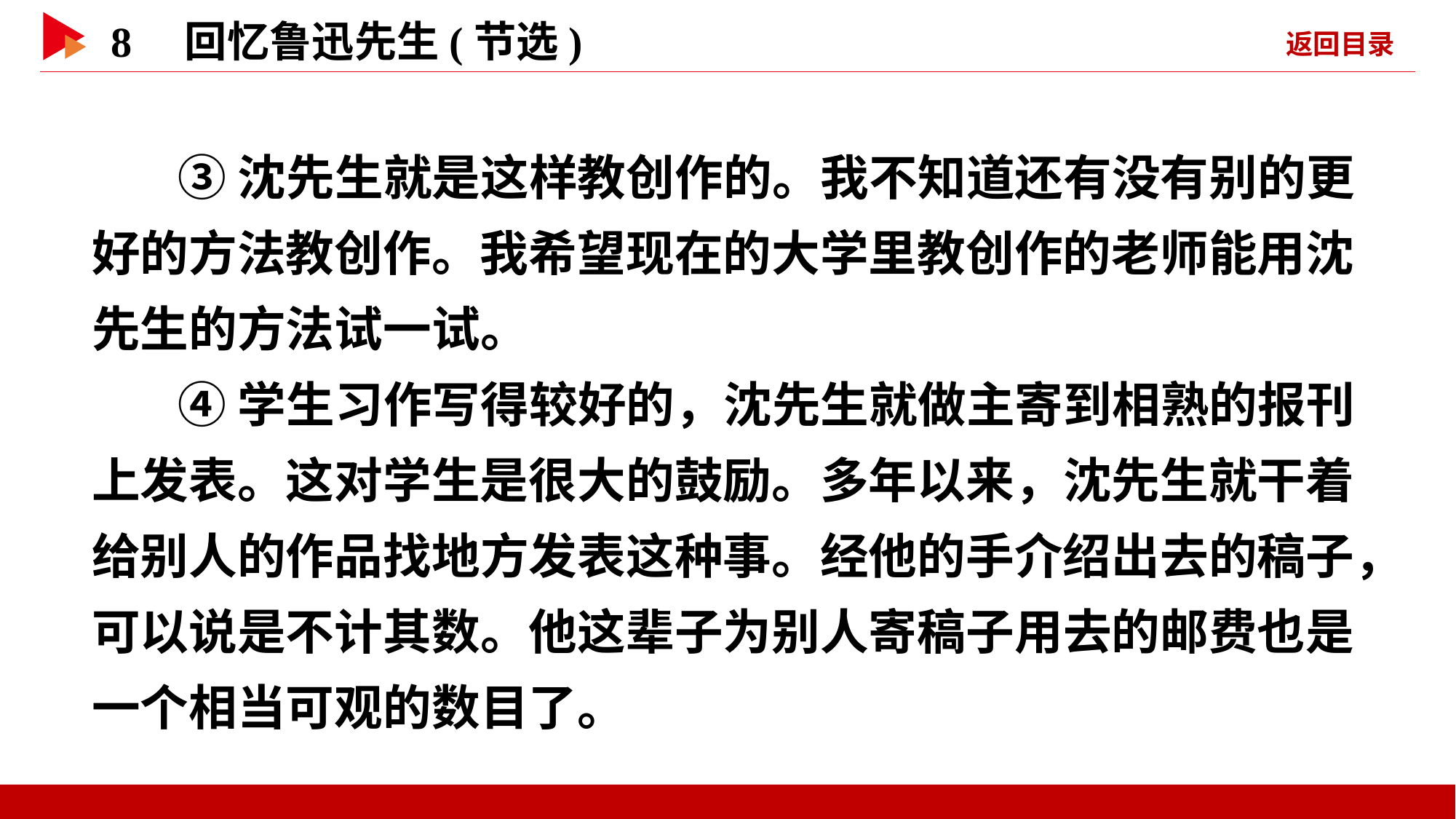

③沈先生就是这样教创作的。我不知道还有没有别的更好的方法教创作。我希望现在的大学里教创作的老师能用沈先生的方法试一试。
④学生习作写得较好的，沈先生就做主寄到相熟的报刊上发表。这对学生是很大的鼓励。多年以来，沈先生就干着给别人的作品找地方发表这种事。经他的手介绍出去的稿子，可以说是不计其数。他这辈子为别人寄稿子用去的邮费也是一个相当可观的数目了。